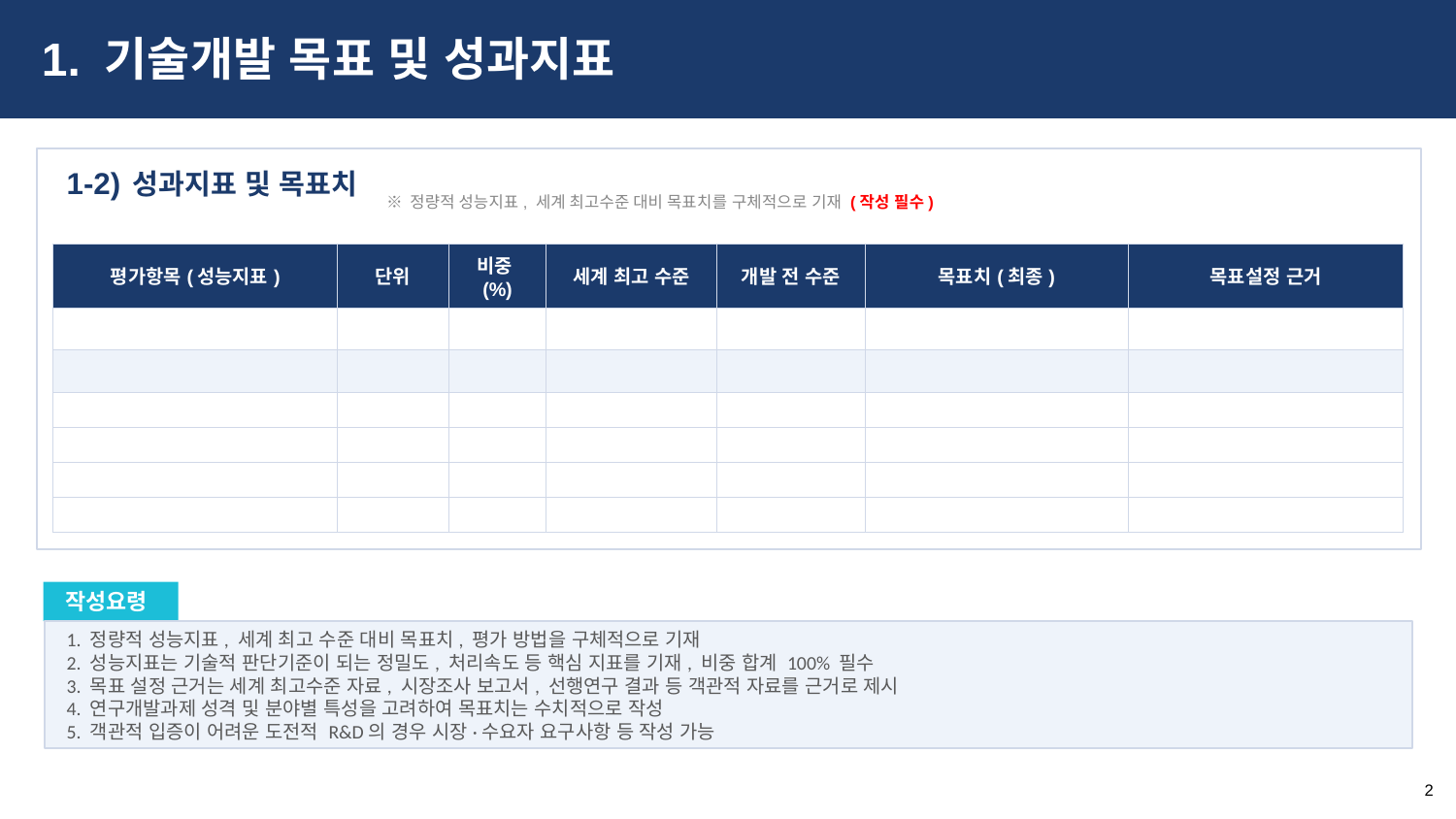

1. 기술개발 목표 및 성과지표
성과지표 및 목표치
1-2)

※ 정량적 성능지표, 세계 최고수준 대비 목표치를 구체적으로 기재 (작성 필수)
| 평가항목(성능지표) | 단위 | 비중(%) | 세계 최고 수준 | 개발 전 수준 | 목표치(최종) | 목표설정 근거 |
| --- | --- | --- | --- | --- | --- | --- |
|  |  |  |  |  |  |  |
|  |  |  |  |  |  |  |
|  |  |  |  |  |  |  |
|  |  |  |  |  |  |  |
|  |  |  |  |  |  |  |
|  |  |  |  |  |  |  |

작성요령

1. 정량적 성능지표, 세계 최고 수준 대비 목표치, 평가 방법을 구체적으로 기재
2. 성능지표는 기술적 판단기준이 되는 정밀도, 처리속도 등 핵심 지표를 기재, 비중 합계 100% 필수
3. 목표 설정 근거는 세계 최고수준 자료, 시장조사 보고서, 선행연구 결과 등 객관적 자료를 근거로 제시
4. 연구개발과제 성격 및 분야별 특성을 고려하여 목표치는 수치적으로 작성
5. 객관적 입증이 어려운 도전적 R&D의 경우 시장·수요자 요구사항 등 작성 가능

2